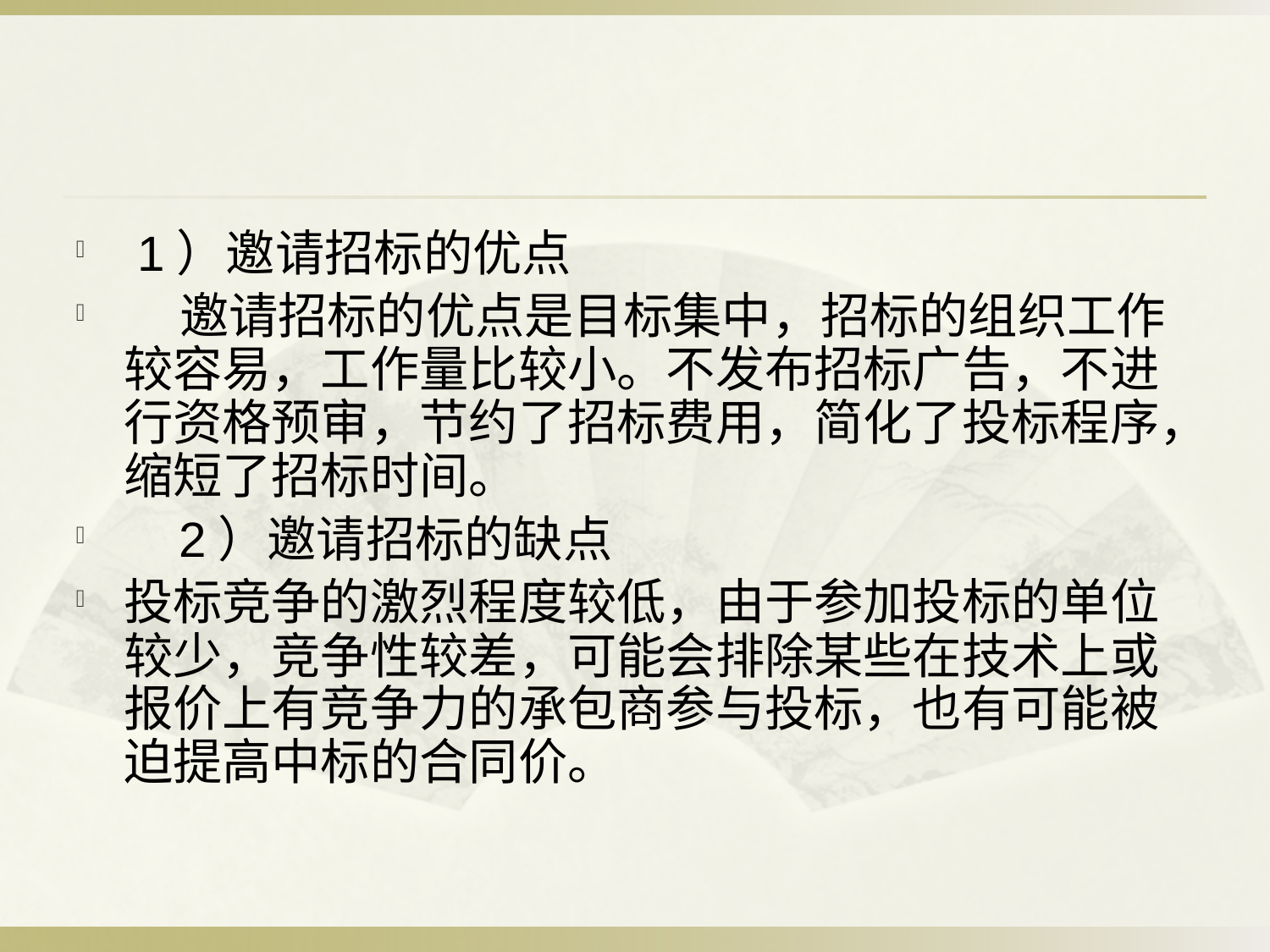

#
 1）邀请招标的优点
    邀请招标的优点是目标集中，招标的组织工作较容易，工作量比较小。不发布招标广告，不进行资格预审，节约了招标费用，简化了投标程序，缩短了招标时间。
    2）邀请招标的缺点
投标竞争的激烈程度较低，由于参加投标的单位较少，竞争性较差，可能会排除某些在技术上或报价上有竞争力的承包商参与投标，也有可能被迫提高中标的合同价。